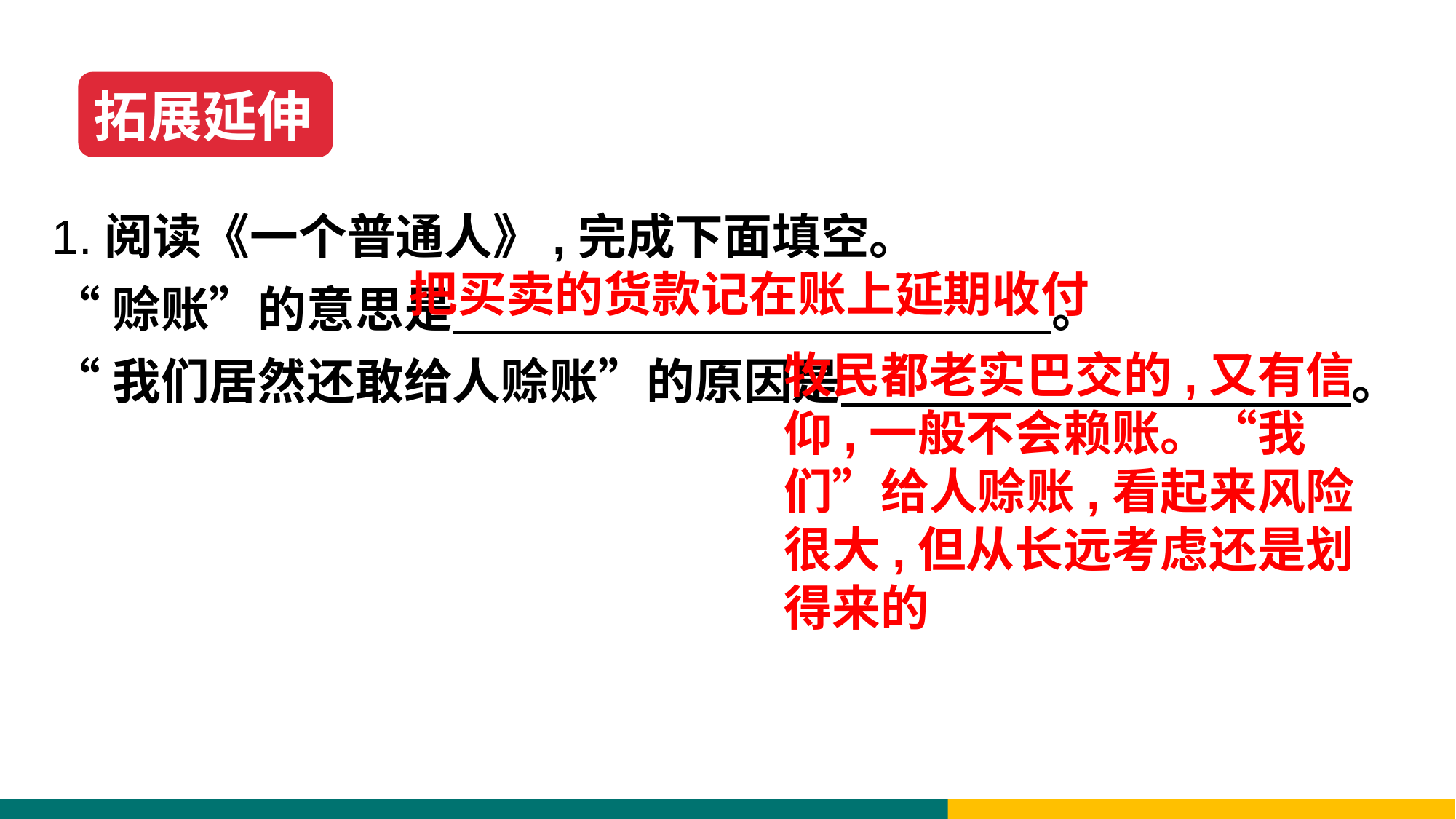

拓展延伸
1.阅读《一个普通人》,完成下面填空。
“赊账”的意思是                                                      。
“我们居然还敢给人赊账”的原因是                                              。
把买卖的货款记在账上延期收付
牧民都老实巴交的,又有信仰,一般不会赖账。“我们”给人赊账,看起来风险很大,但从长远考虑还是划得来的